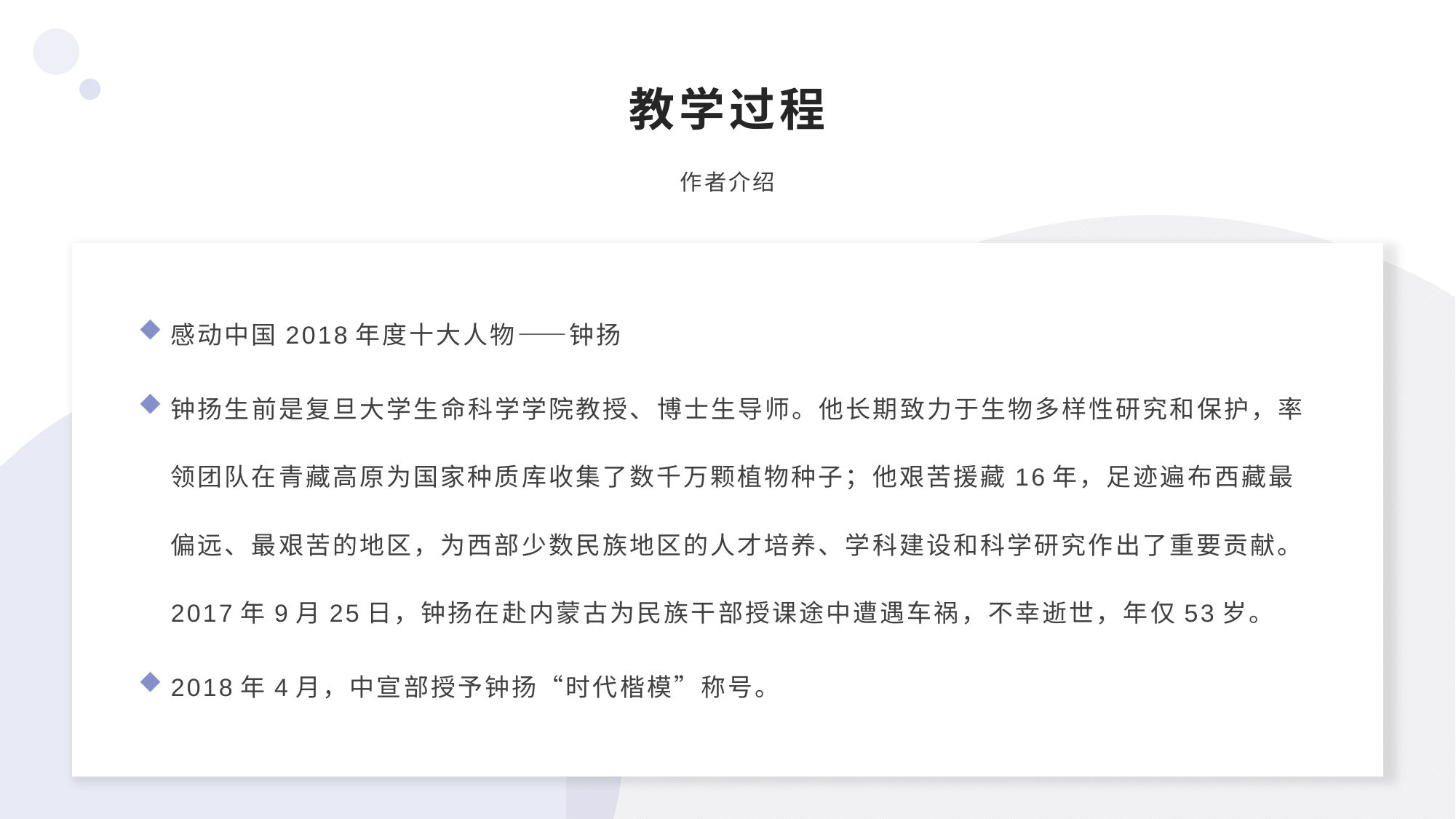

教学过程

作者介绍

感动中国2018年度十大人物——钟扬
钟扬生前是复旦大学生命科学学院教授、博士生导师。他长期致力于生物多样性研究和保护，率领团队在青藏高原为国家种质库收集了数千万颗植物种子；他艰苦援藏16年，足迹遍布西藏最偏远、最艰苦的地区，为西部少数民族地区的人才培养、学科建设和科学研究作出了重要贡献。2017年9月25日，钟扬在赴内蒙古为民族干部授课途中遭遇车祸，不幸逝世，年仅53岁。
2018年4月，中宣部授予钟扬“时代楷模”称号。